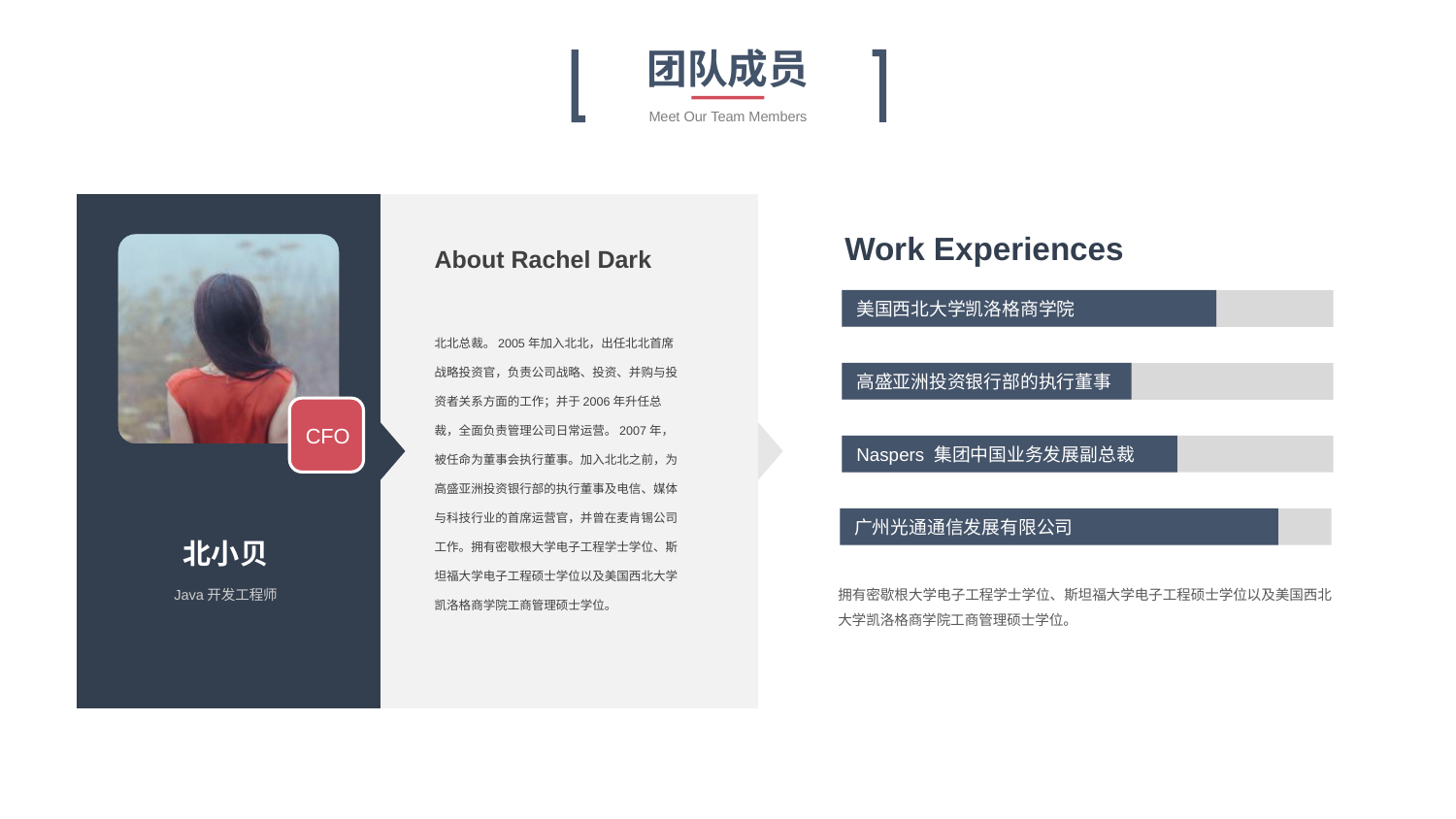

团队成员

Meet Our Team Members

About Rachel Dark
Work Experiences

美国西北大学凯洛格商学院
高盛亚洲投资银行部的执行董事

Naspers 集团中国业务发展副总裁

广州光通通信发展有限公司

北北总裁。2005年加入北北，出任北北首席战略投资官，负责公司战略、投资、并购与投资者关系方面的工作；并于2006年升任总裁，全面负责管理公司日常运营。2007年，被任命为董事会执行董事。加入北北之前，为高盛亚洲投资银行部的执行董事及电信、媒体与科技行业的首席运营官，并曾在麦肯锡公司工作。拥有密歇根大学电子工程学士学位、斯坦福大学电子工程硕士学位以及美国西北大学凯洛格商学院工商管理硕士学位。
CFO
北小贝
拥有密歇根大学电子工程学士学位、斯坦福大学电子工程硕士学位以及美国西北大学凯洛格商学院工商管理硕士学位。
Java开发工程师